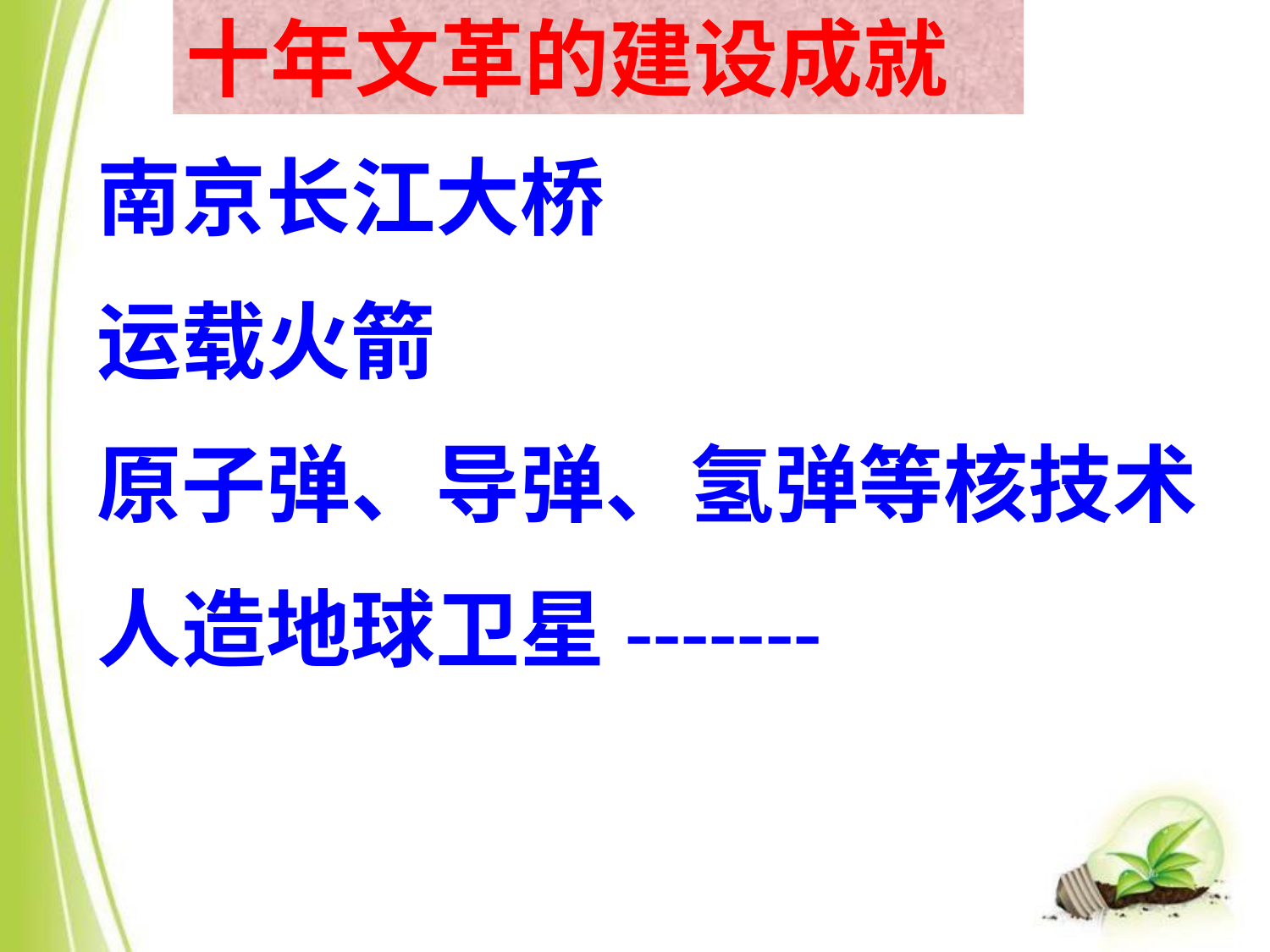

十年文革的建设成就
南京长江大桥
运载火箭
原子弹、导弹、氢弹等核技术
人造地球卫星-------